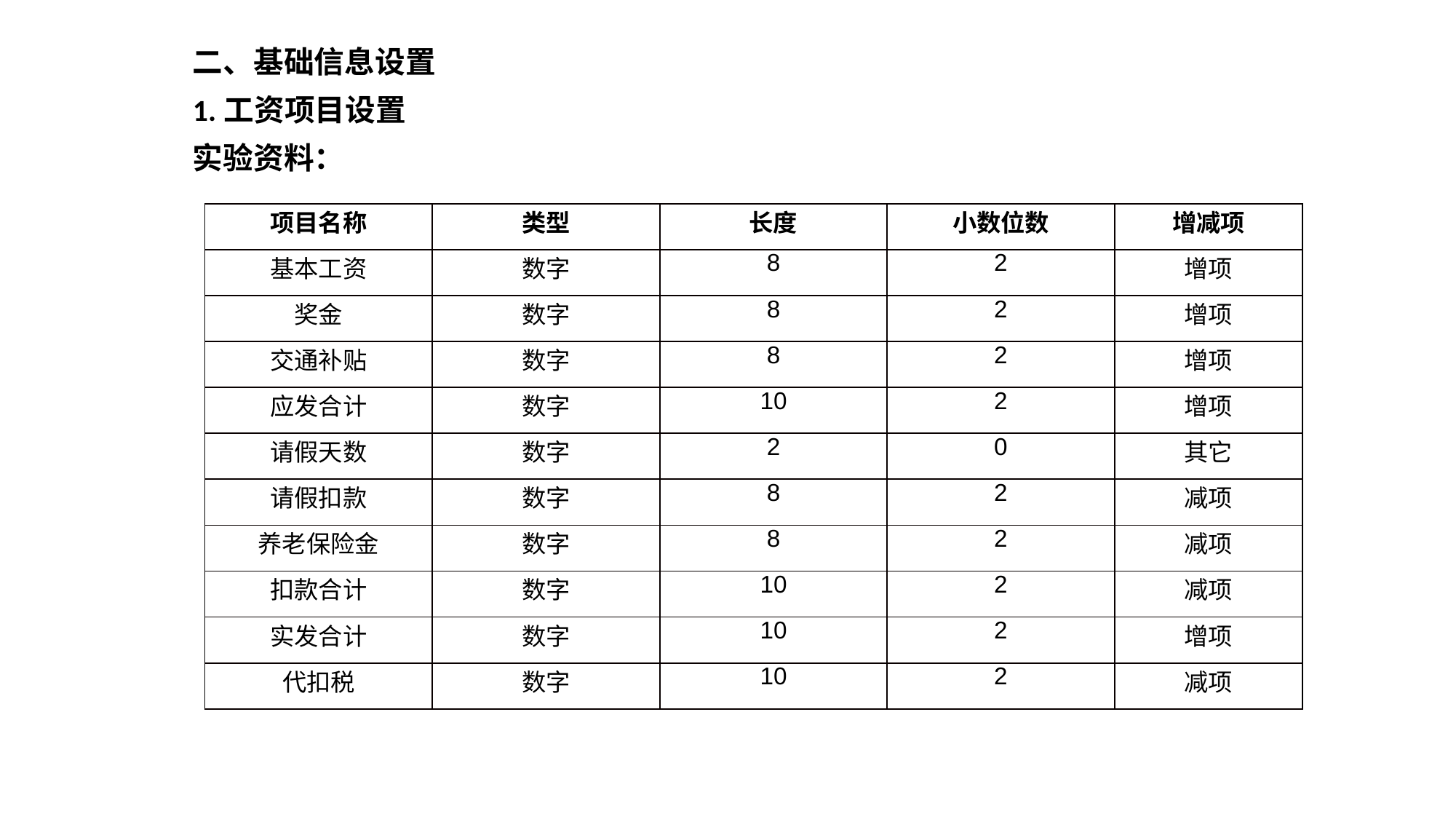

二、基础信息设置
1.工资项目设置
实验资料：
| 项目名称 | 类型 | 长度 | 小数位数 | 增减项 |
| --- | --- | --- | --- | --- |
| 基本工资 | 数字 | 8 | 2 | 增项 |
| 奖金 | 数字 | 8 | 2 | 增项 |
| 交通补贴 | 数字 | 8 | 2 | 增项 |
| 应发合计 | 数字 | 10 | 2 | 增项 |
| 请假天数 | 数字 | 2 | 0 | 其它 |
| 请假扣款 | 数字 | 8 | 2 | 减项 |
| 养老保险金 | 数字 | 8 | 2 | 减项 |
| 扣款合计 | 数字 | 10 | 2 | 减项 |
| 实发合计 | 数字 | 10 | 2 | 增项 |
| 代扣税 | 数字 | 10 | 2 | 减项 |